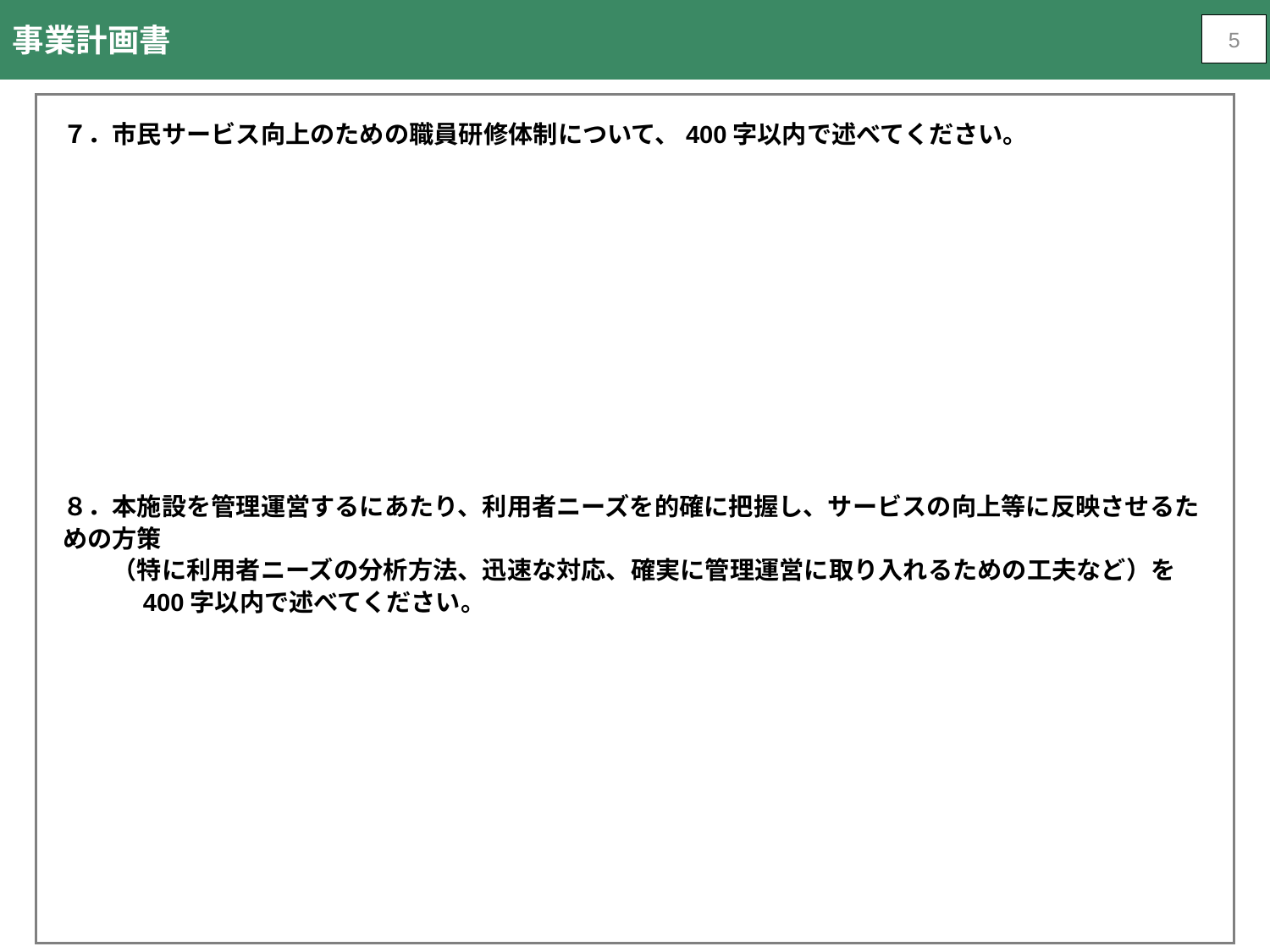

事業計画書
5

７．市民サービス向上のための職員研修体制について、400字以内で述べてください。

８．本施設を管理運営するにあたり、利用者ニーズを的確に把握し、サービスの向上等に反映させるための方策
　　（特に利用者ニーズの分析方法、迅速な対応、確実に管理運営に取り入れるための工夫など）を
　　　400字以内で述べてください。